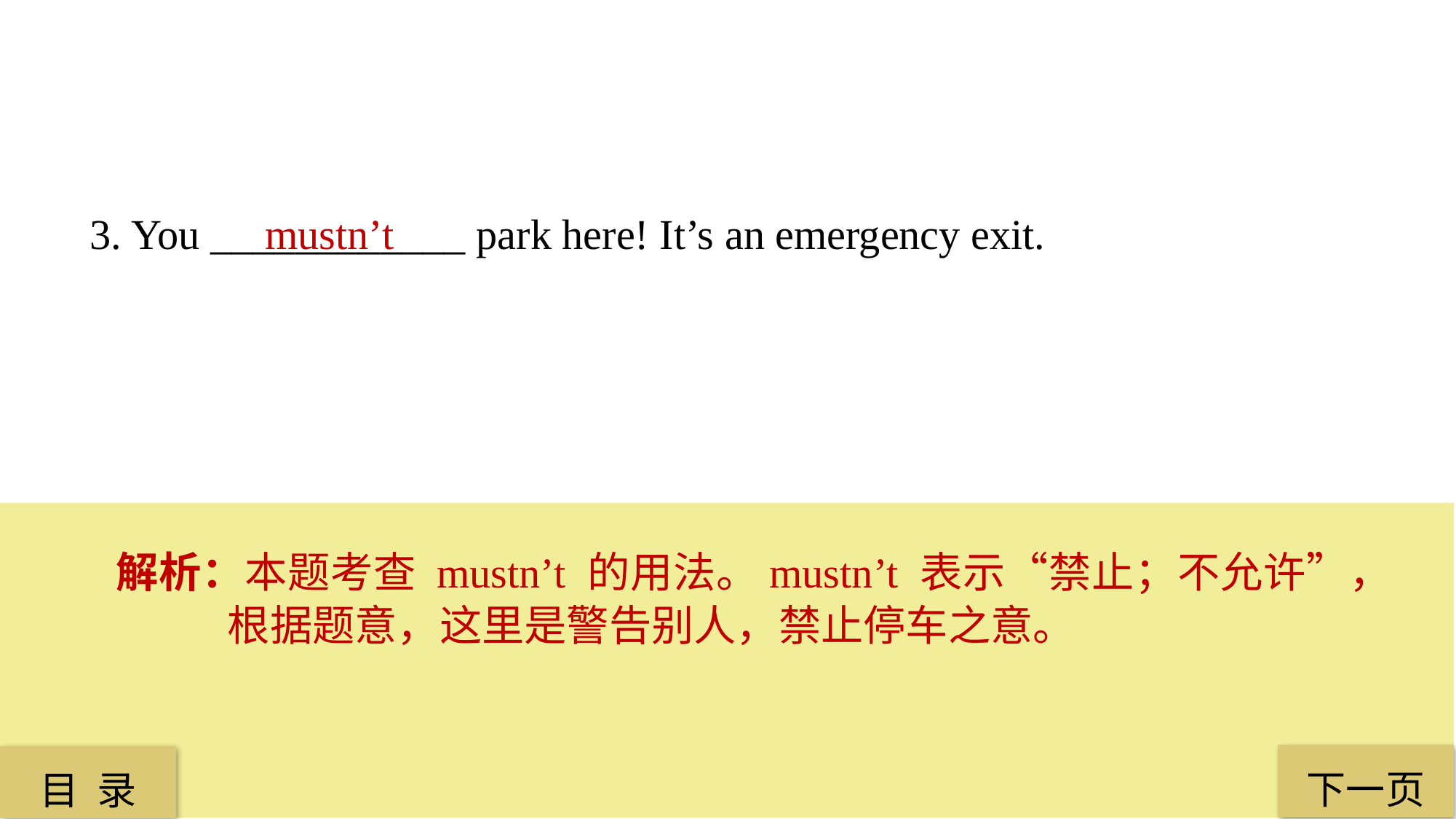

3. You ____________ park here! It’s an emergency exit.
 mustn’t
解析：本题考查 mustn’t 的用法。mustn’t 表示“禁止；不允许”，根据题意，这里是警告别人，禁止停车之意。